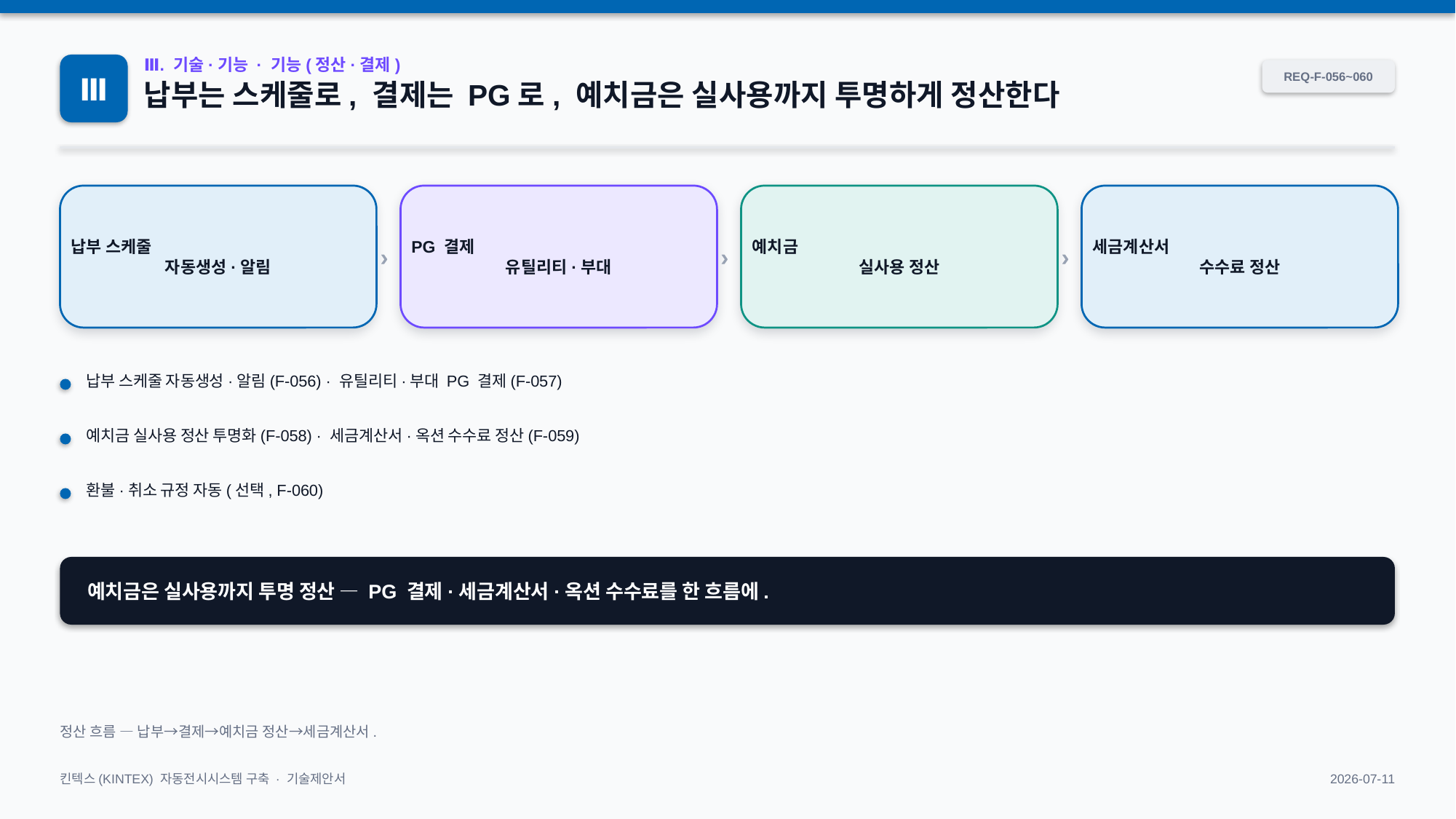

Ⅲ
Ⅲ. 기술·기능 · 기능(정산·결제)

REQ-F-056~060
납부는 스케줄로, 결제는 PG로, 예치금은 실사용까지 투명하게 정산한다

납부 스케줄
자동생성·알림
›

PG 결제
유틸리티·부대
›

예치금
실사용 정산
›

세금계산서
수수료 정산
납부 스케줄 자동생성·알림(F-056) · 유틸리티·부대 PG 결제(F-057)

예치금 실사용 정산 투명화(F-058) · 세금계산서·옥션 수수료 정산(F-059)

환불·취소 규정 자동(선택, F-060)

예치금은 실사용까지 투명 정산 — PG 결제·세금계산서·옥션 수수료를 한 흐름에.
정산 흐름 — 납부→결제→예치금 정산→세금계산서.
킨텍스(KINTEX) 자동전시시스템 구축 · 기술제안서
2026-07-11